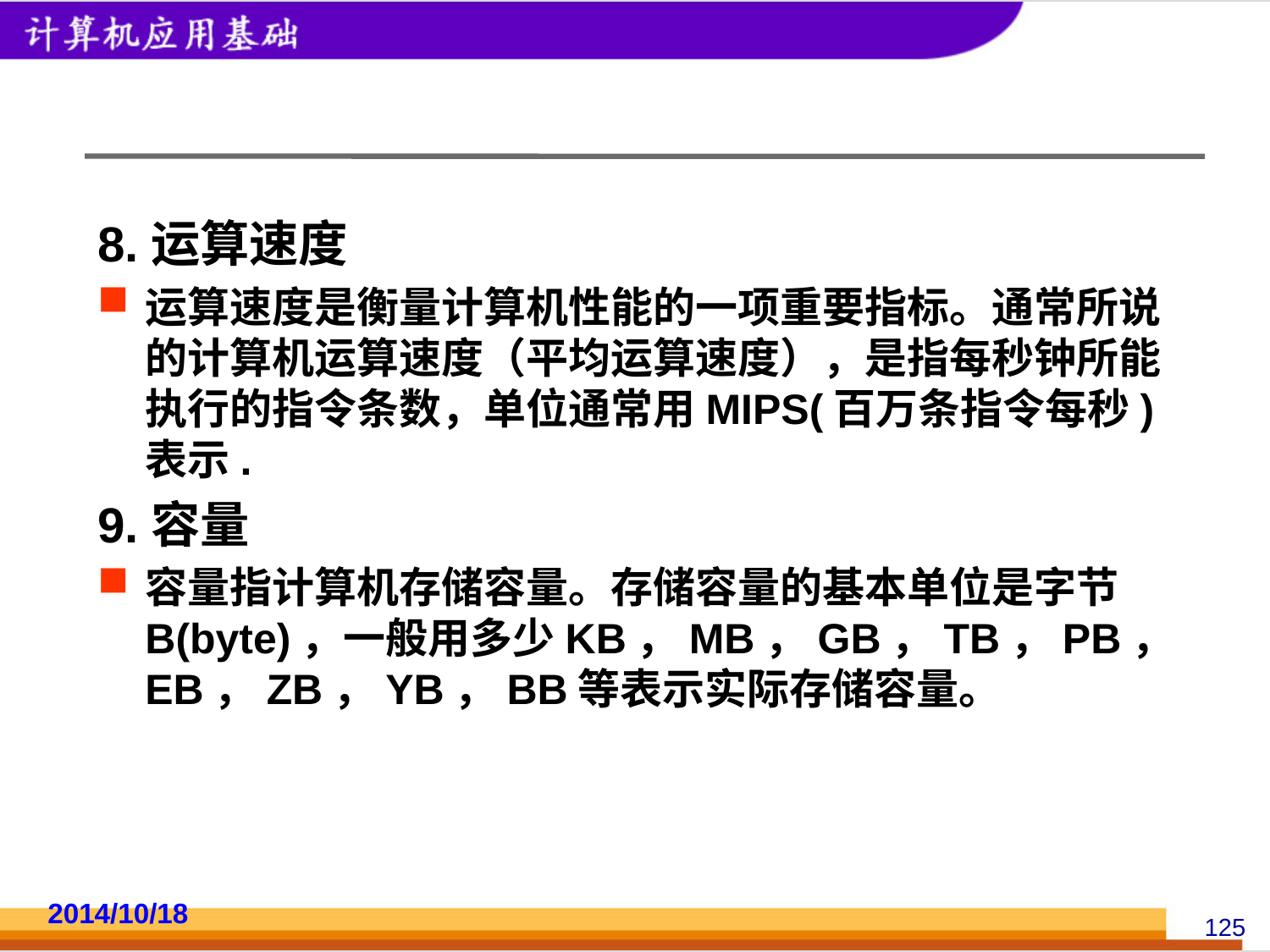

#
8.运算速度
运算速度是衡量计算机性能的一项重要指标。通常所说的计算机运算速度（平均运算速度），是指每秒钟所能执行的指令条数，单位通常用MIPS(百万条指令每秒)表示.
9.容量
容量指计算机存储容量。存储容量的基本单位是字节B(byte)，一般用多少KB，MB，GB，TB，PB，EB，ZB，YB，BB等表示实际存储容量。

2014/10/18